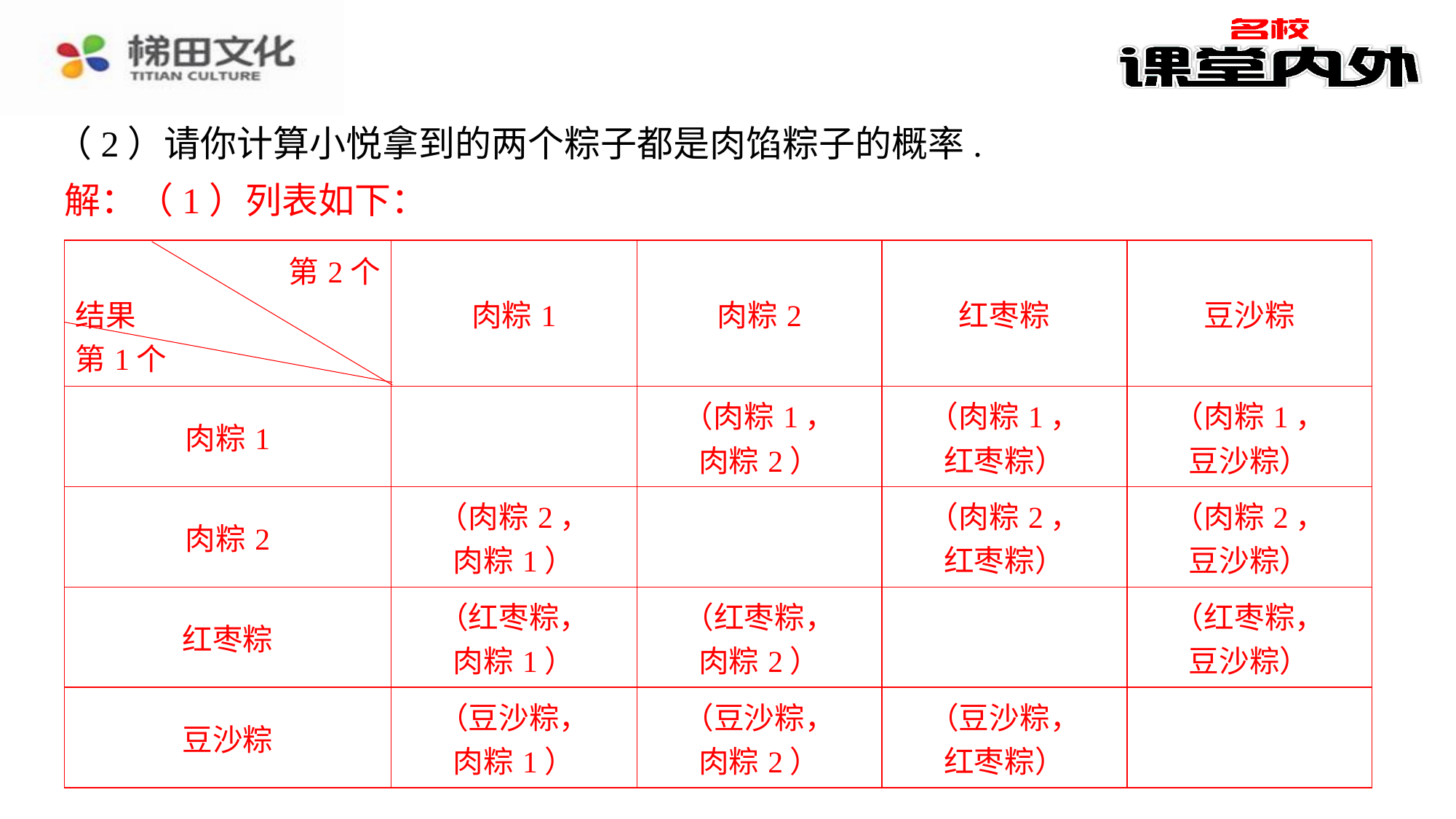

（2）请你计算小悦拿到的两个粽子都是肉馅粽子的概率.
解：（1）列表如下：
解：（1）列表如下：⁠
| 第2个 结果 第1个 | 肉粽1 | 肉粽2 | 红枣粽 | 豆沙粽 |
| --- | --- | --- | --- | --- |
| 肉粽1 |  | （肉粽1， 肉粽2） | （肉粽1， 红枣粽） | （肉粽1， 豆沙粽） |
| 肉粽2 | （肉粽2， 肉粽1） |  | （肉粽2， 红枣粽） | （肉粽2， 豆沙粽） |
| 红枣粽 | （红枣粽， 肉粽1） | （红枣粽， 肉粽2） |  | （红枣粽， 豆沙粽） |
| 豆沙粽 | （豆沙粽， 肉粽1） | （豆沙粽， 肉粽2） | （豆沙粽， 红枣粽） |  |